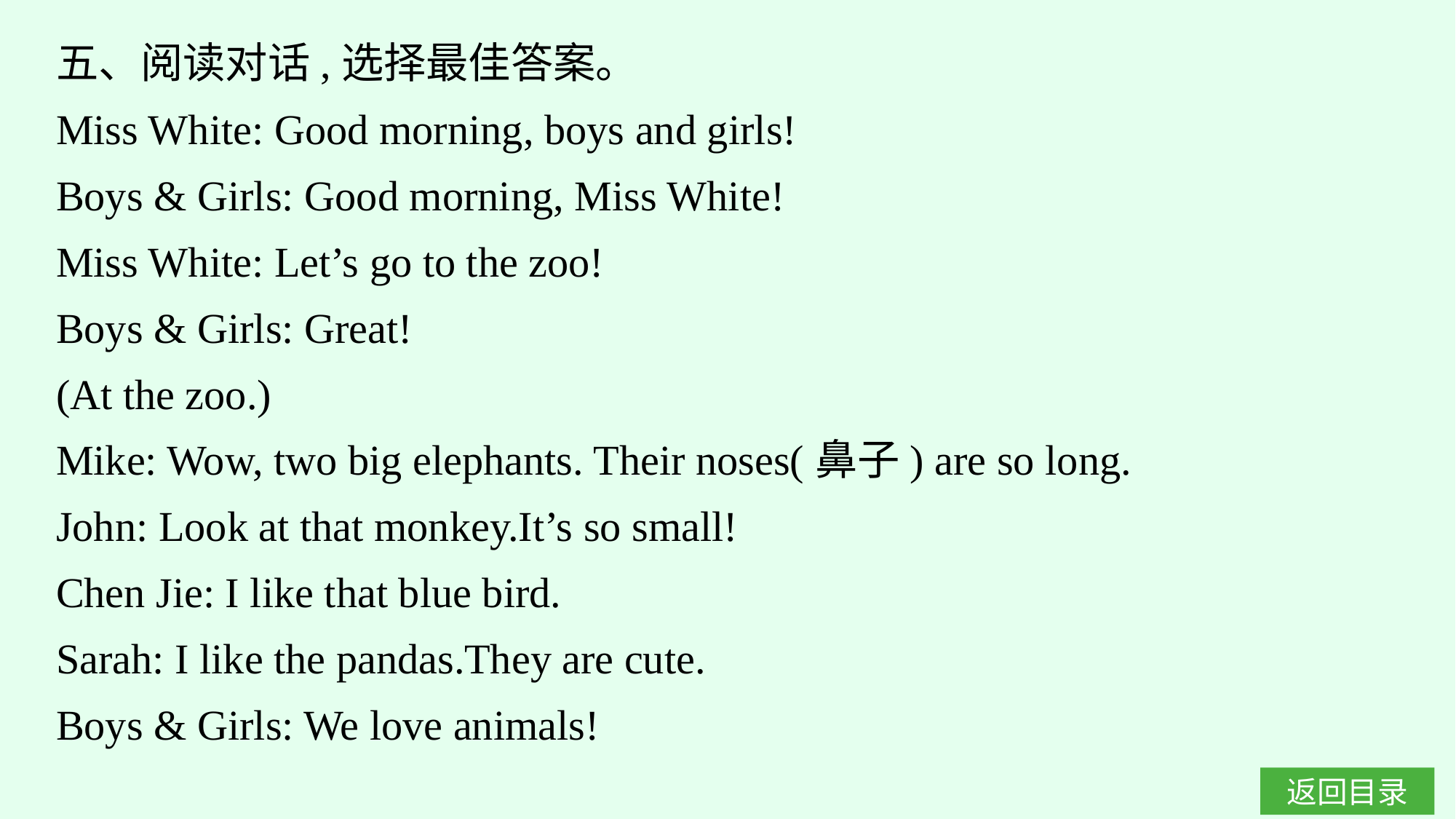

五、阅读对话,选择最佳答案。
Miss White: Good morning, boys and girls!
Boys & Girls: Good morning, Miss White!
Miss White: Let’s go to the zoo!
Boys & Girls: Great!
(At the zoo.)
Mike: Wow, two big elephants. Their noses(鼻子) are so long.
John: Look at that monkey.It’s so small!
Chen Jie: I like that blue bird.
Sarah: I like the pandas.They are cute.
Boys & Girls: We love animals!